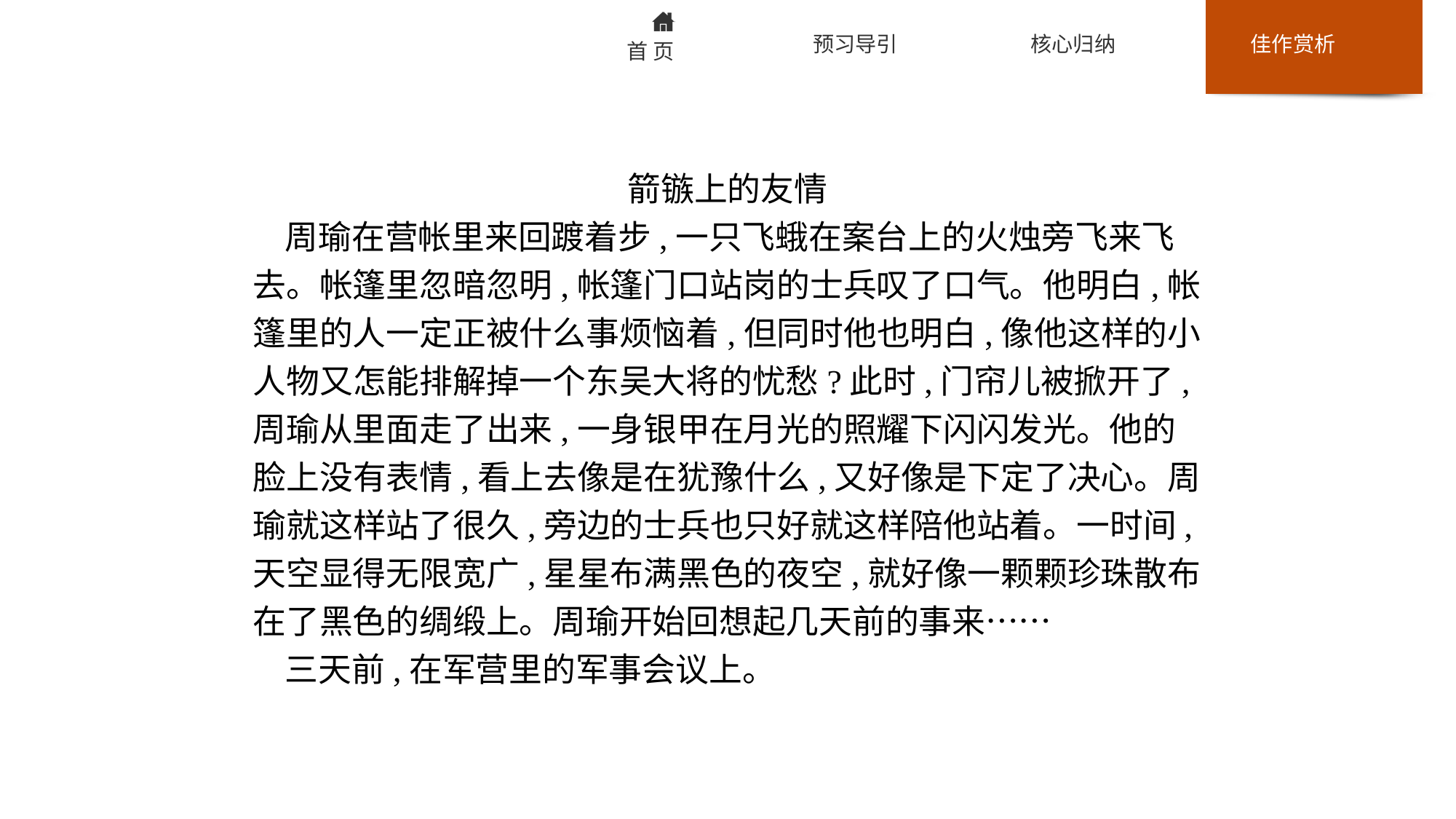

箭镞上的友情
周瑜在营帐里来回踱着步,一只飞蛾在案台上的火烛旁飞来飞去。帐篷里忽暗忽明,帐篷门口站岗的士兵叹了口气。他明白,帐篷里的人一定正被什么事烦恼着,但同时他也明白,像他这样的小人物又怎能排解掉一个东吴大将的忧愁?此时,门帘儿被掀开了,周瑜从里面走了出来,一身银甲在月光的照耀下闪闪发光。他的脸上没有表情,看上去像是在犹豫什么,又好像是下定了决心。周瑜就这样站了很久,旁边的士兵也只好就这样陪他站着。一时间,天空显得无限宽广,星星布满黑色的夜空,就好像一颗颗珍珠散布在了黑色的绸缎上。周瑜开始回想起几天前的事来……
三天前,在军营里的军事会议上。